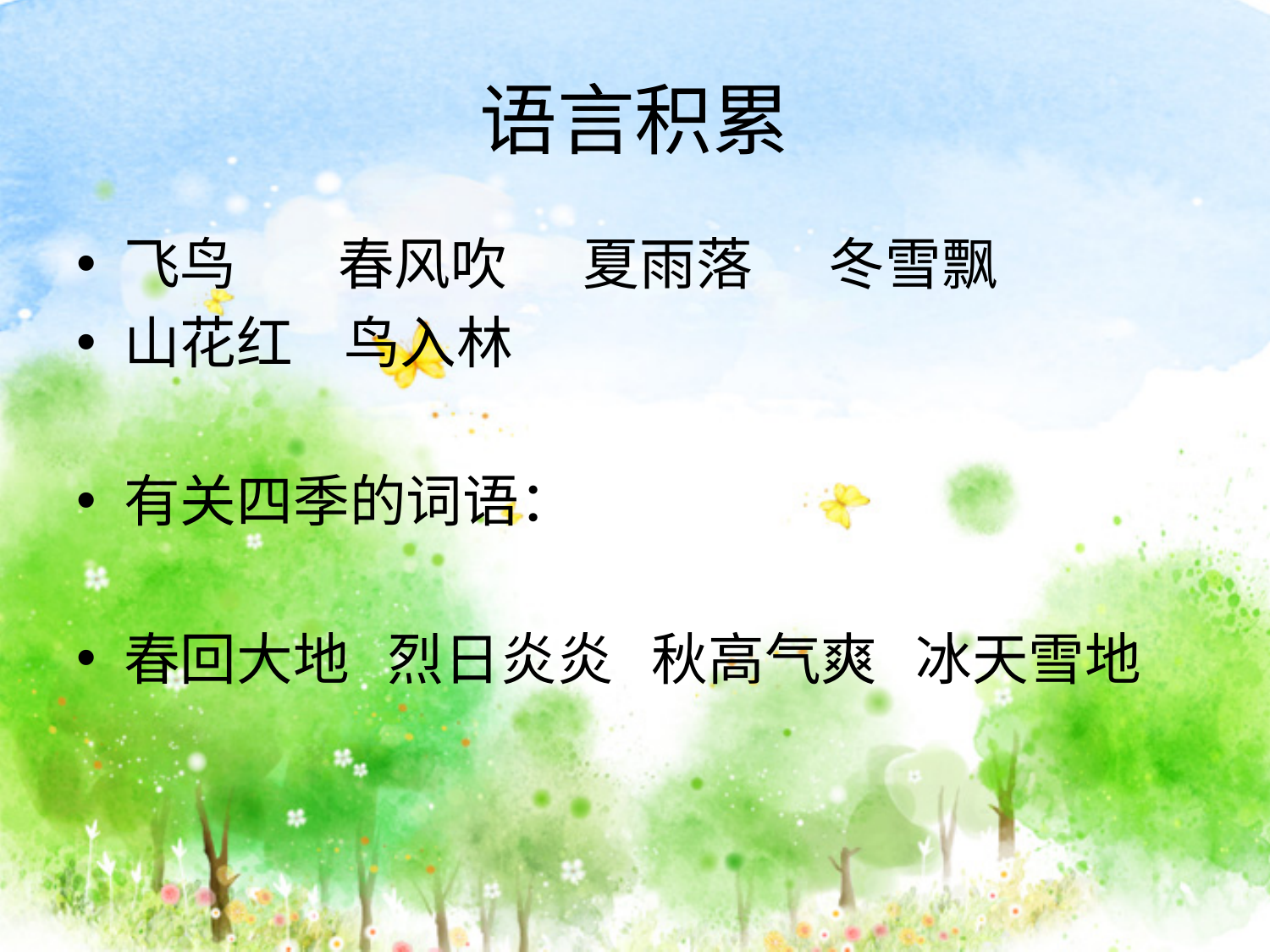

# 语言积累
飞鸟        春风吹      夏雨落      冬雪飘
山花红    鸟入林

有关四季的词语：

春回大地   烈日炎炎   秋高气爽   冰天雪地